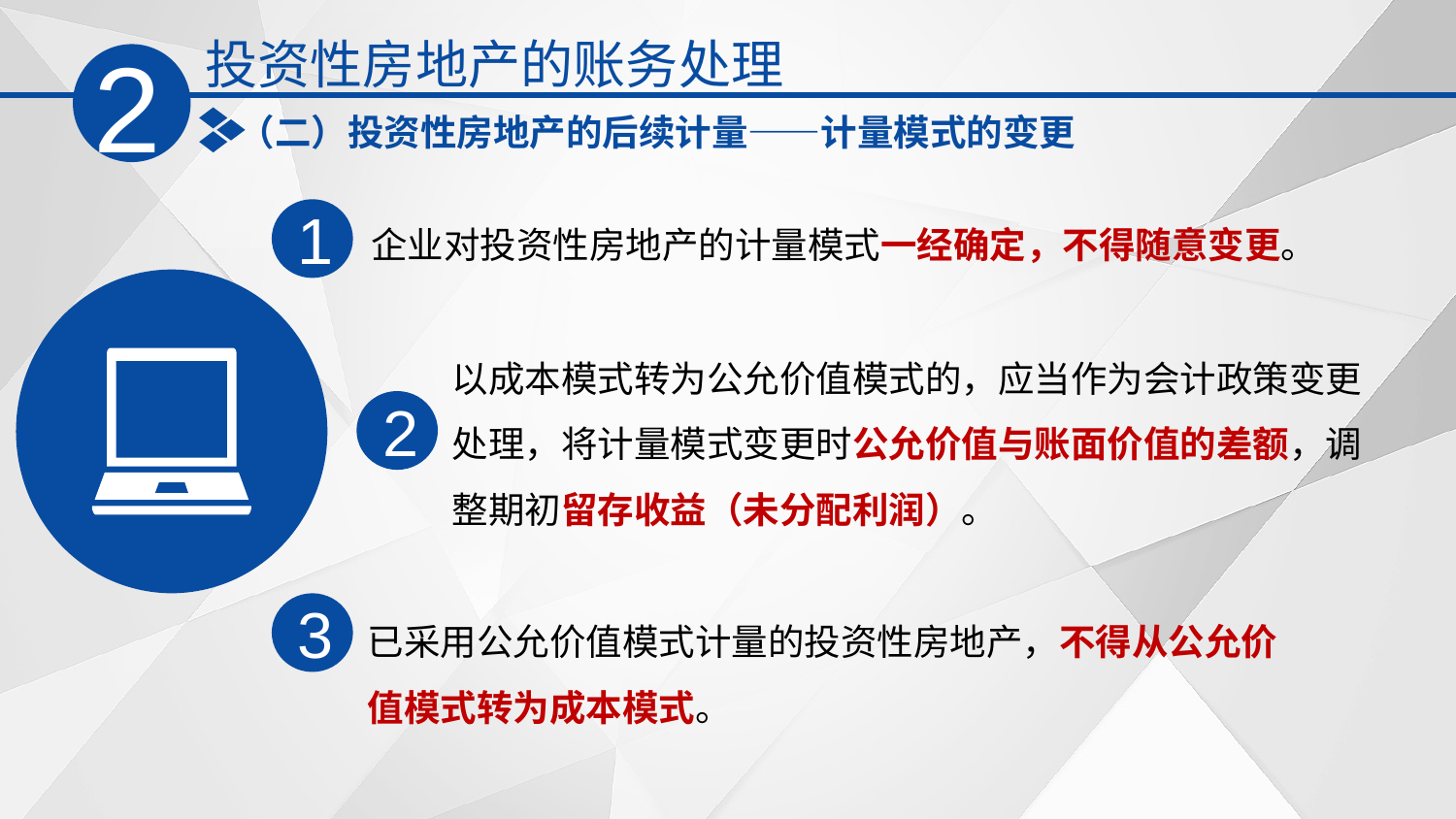

投资性房地产的账务处理
2

（二）投资性房地产的后续计量——计量模式的变更

企业对投资性房地产的计量模式一经确定，不得随意变更。
1

以成本模式转为公允价值模式的，应当作为会计政策变更处理，将计量模式变更时公允价值与账面价值的差额，调整期初留存收益（未分配利润）。
2
已采用公允价值模式计量的投资性房地产，不得从公允价值模式转为成本模式。
3